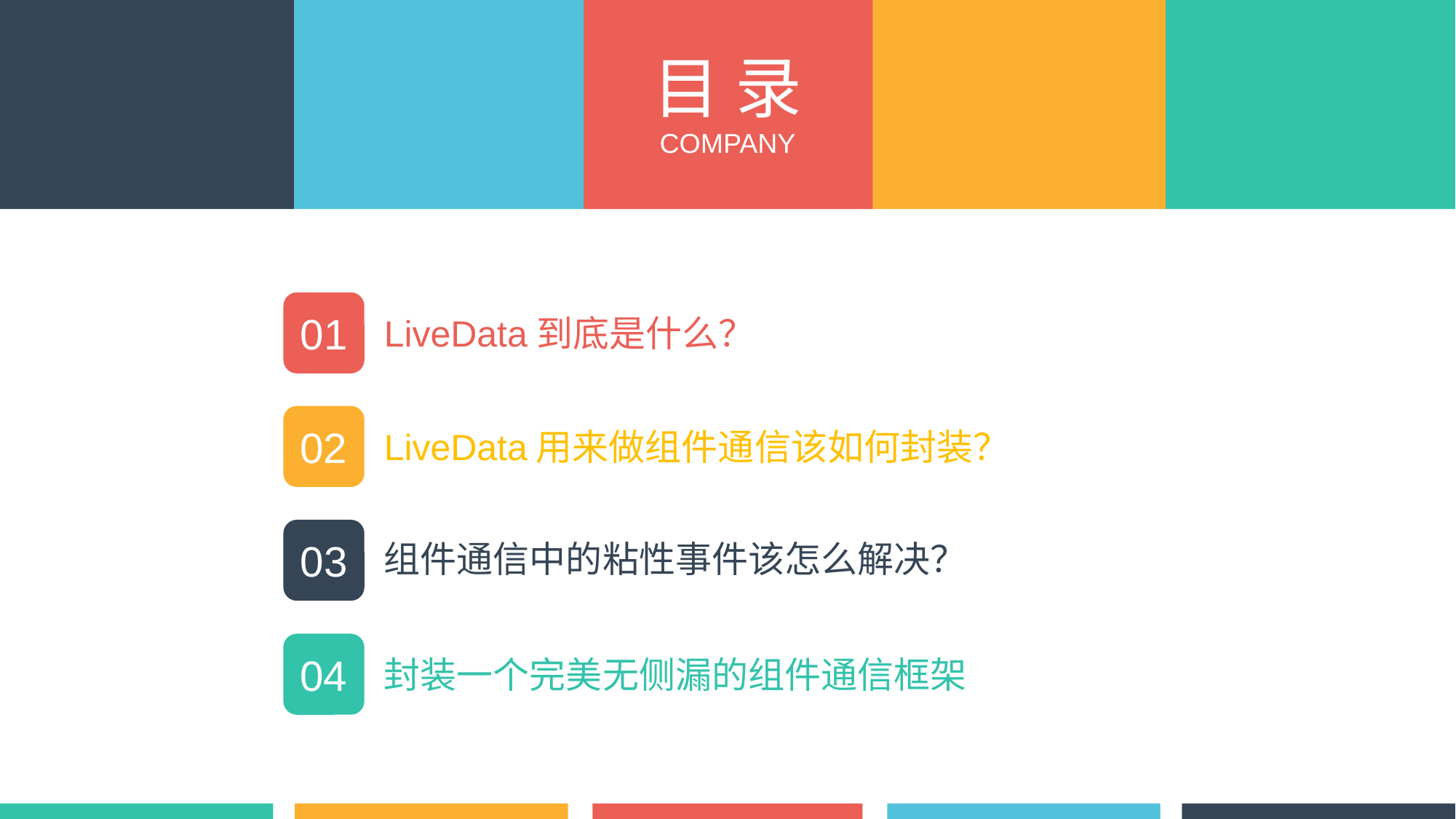

目 录
COMPANY
01
LiveData到底是什么？
02
LiveData用来做组件通信该如何封装？
03
组件通信中的粘性事件该怎么解决？
04
封装一个完美无侧漏的组件通信框架